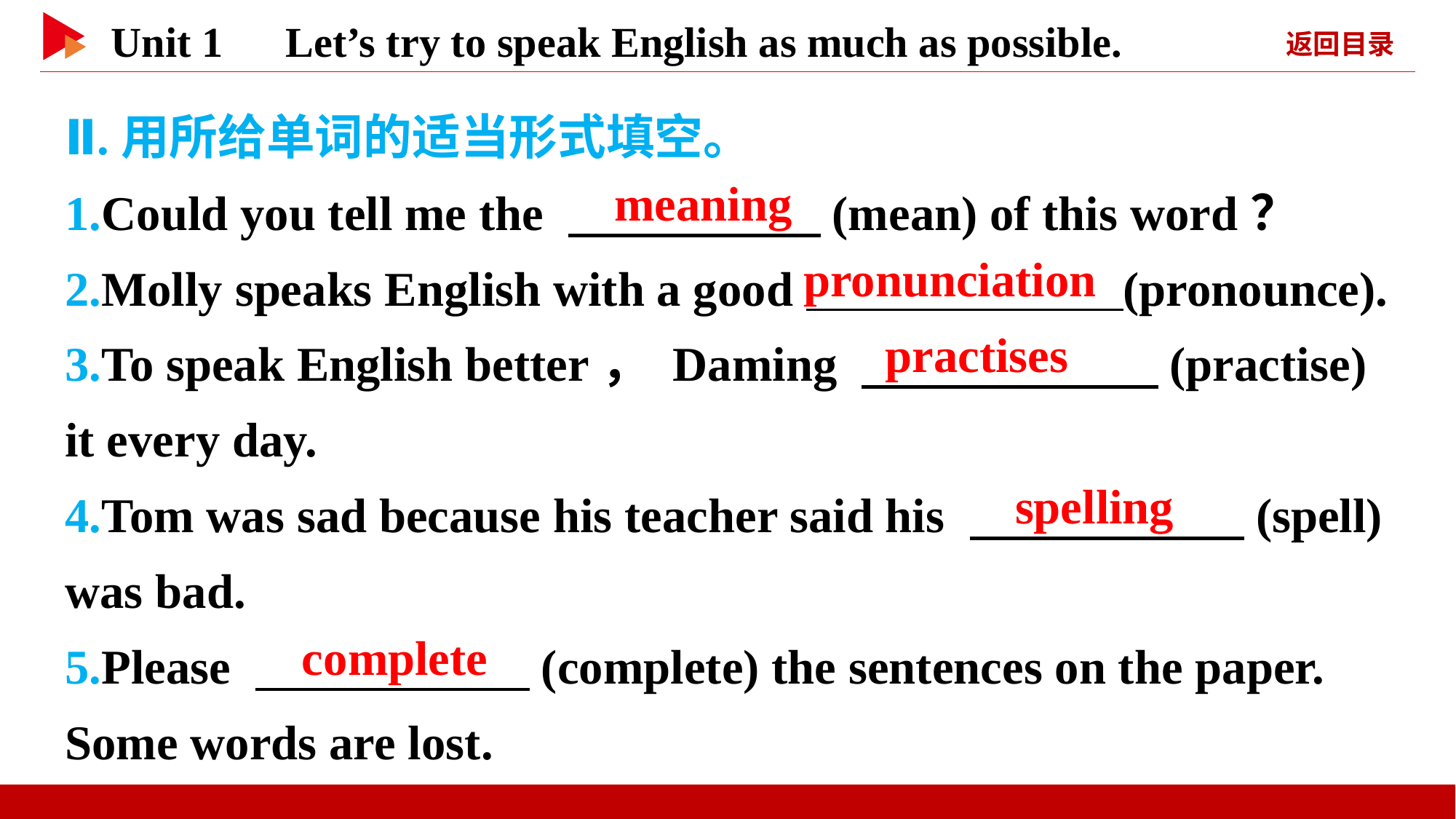

Ⅱ.用所给单词的适当形式填空。
1.Could you tell me the 　              　(mean) of this word？
2.Molly speaks English with a good                           (pronounce).
3.To speak English better， Daming 　                  　(practise) it every day.
4.Tom was sad because his teacher said his 　                　(spell) was bad.
5.Please 　                　(complete) the sentences on the paper. Some words are lost.
　meaning
pronunciation
　practises
　spelling
　complete